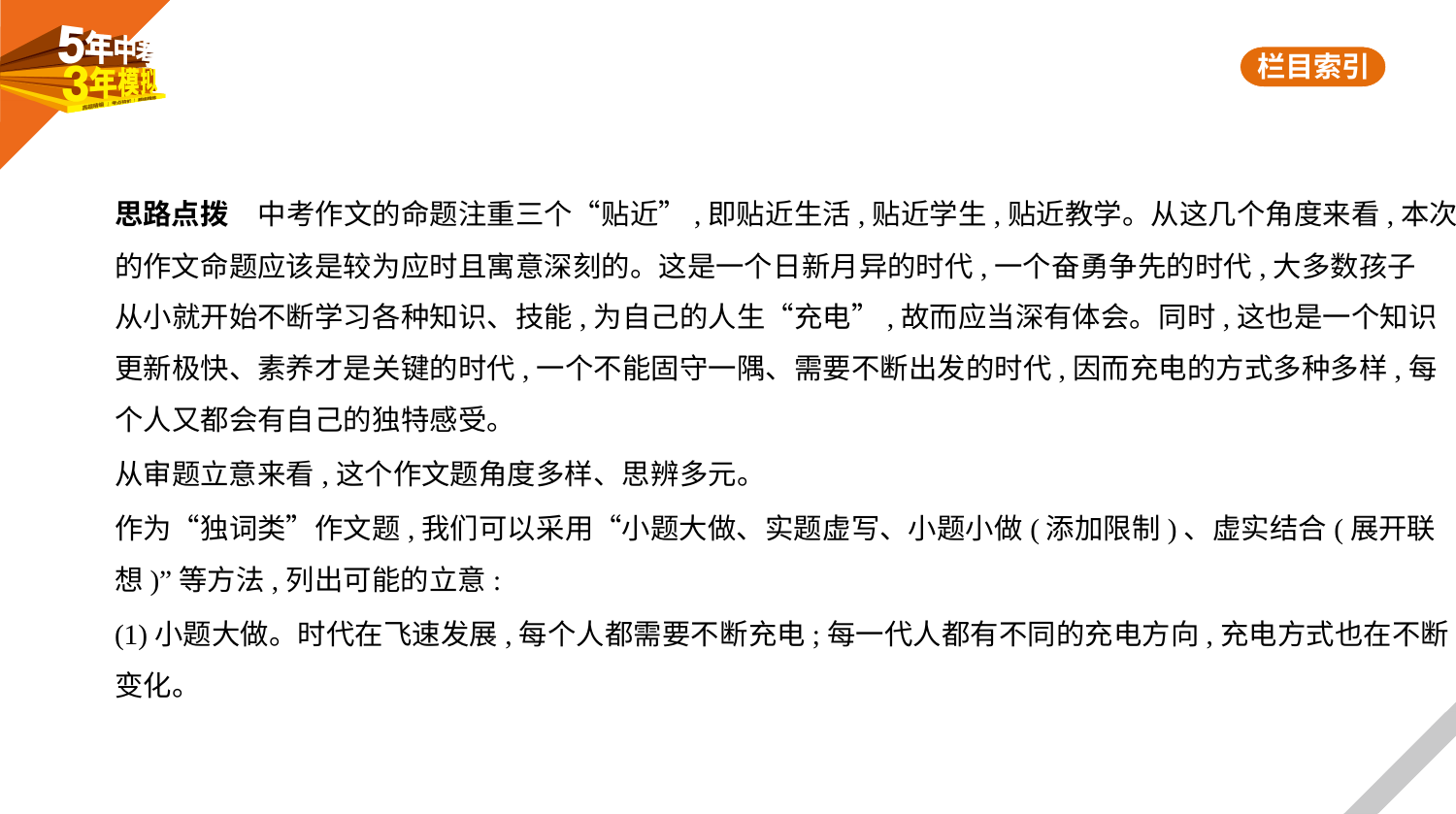

思路点拨　中考作文的命题注重三个“贴近”,即贴近生活,贴近学生,贴近教学。从这几个角度来看,本次
的作文命题应该是较为应时且寓意深刻的。这是一个日新月异的时代,一个奋勇争先的时代,大多数孩子
从小就开始不断学习各种知识、技能,为自己的人生“充电”,故而应当深有体会。同时,这也是一个知识
更新极快、素养才是关键的时代,一个不能固守一隅、需要不断出发的时代,因而充电的方式多种多样,每
个人又都会有自己的独特感受。
从审题立意来看,这个作文题角度多样、思辨多元。
作为“独词类”作文题,我们可以采用“小题大做、实题虚写、小题小做(添加限制)、虚实结合(展开联
想)”等方法,列出可能的立意:
(1)小题大做。时代在飞速发展,每个人都需要不断充电;每一代人都有不同的充电方向,充电方式也在不断
变化。